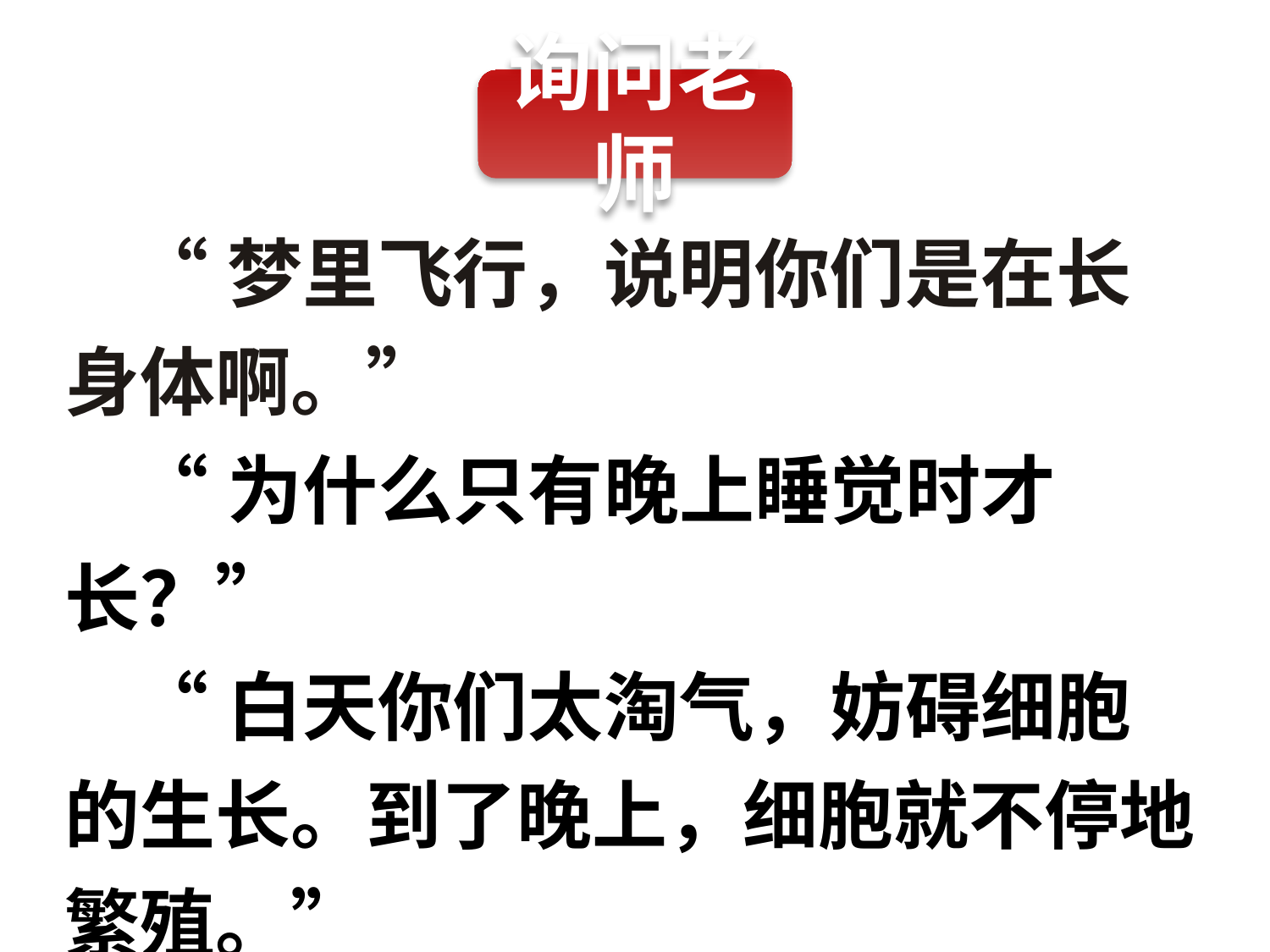

询问老师
    “梦里飞行，说明你们是在长身体啊。”
    “为什么只有晚上睡觉时才长？”
    “白天你们太淘气，妨碍细胞的生长。到了晚上，细胞就不停地繁殖。”
    “那么为什么人在生长的时候就要飞呢？这究竟是什么道理？”